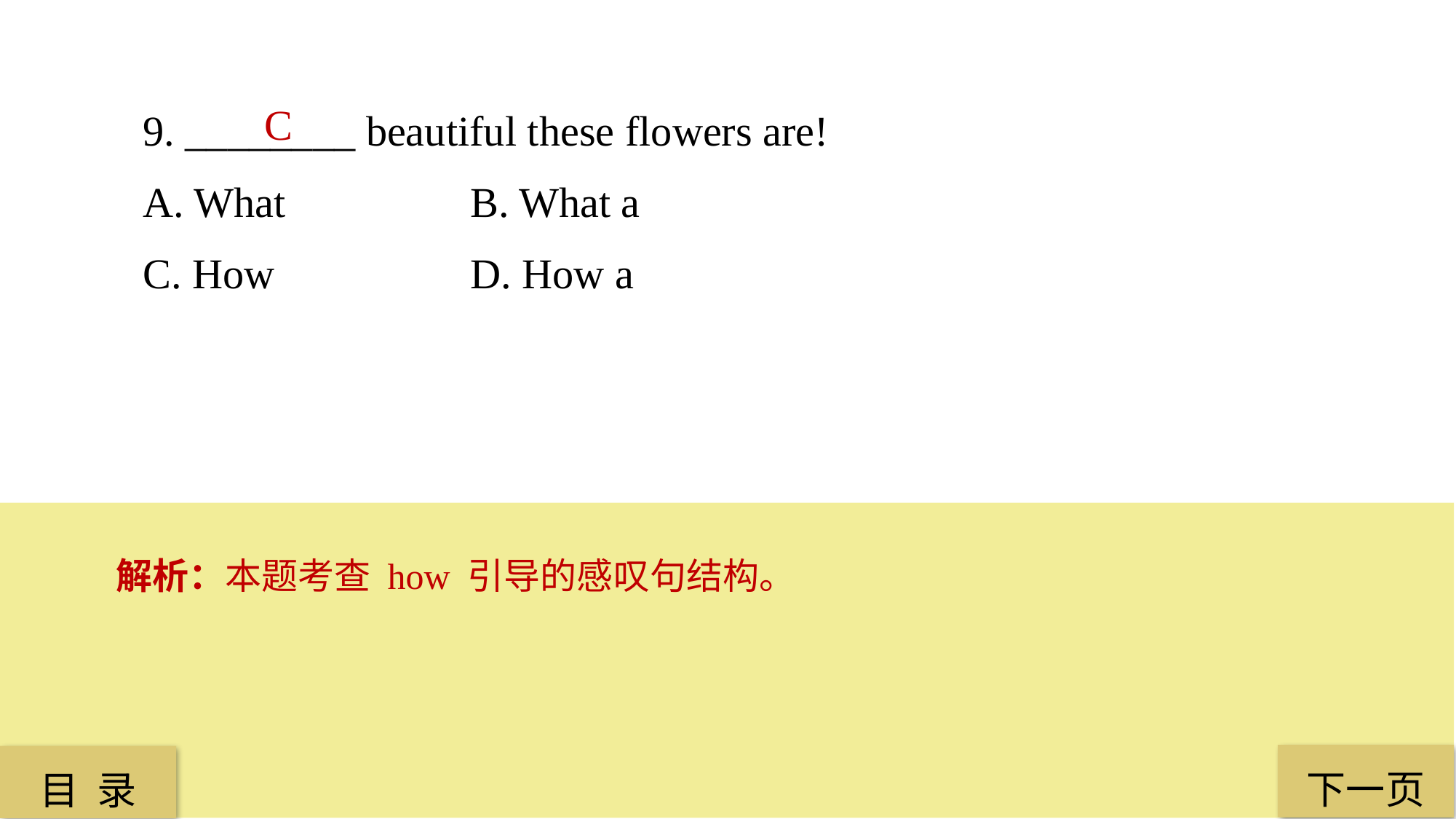

9. ________ beautiful these flowers are!
A. What 		B. What a
C. How 		D. How a
C
解析：本题考查 how 引导的感叹句结构。